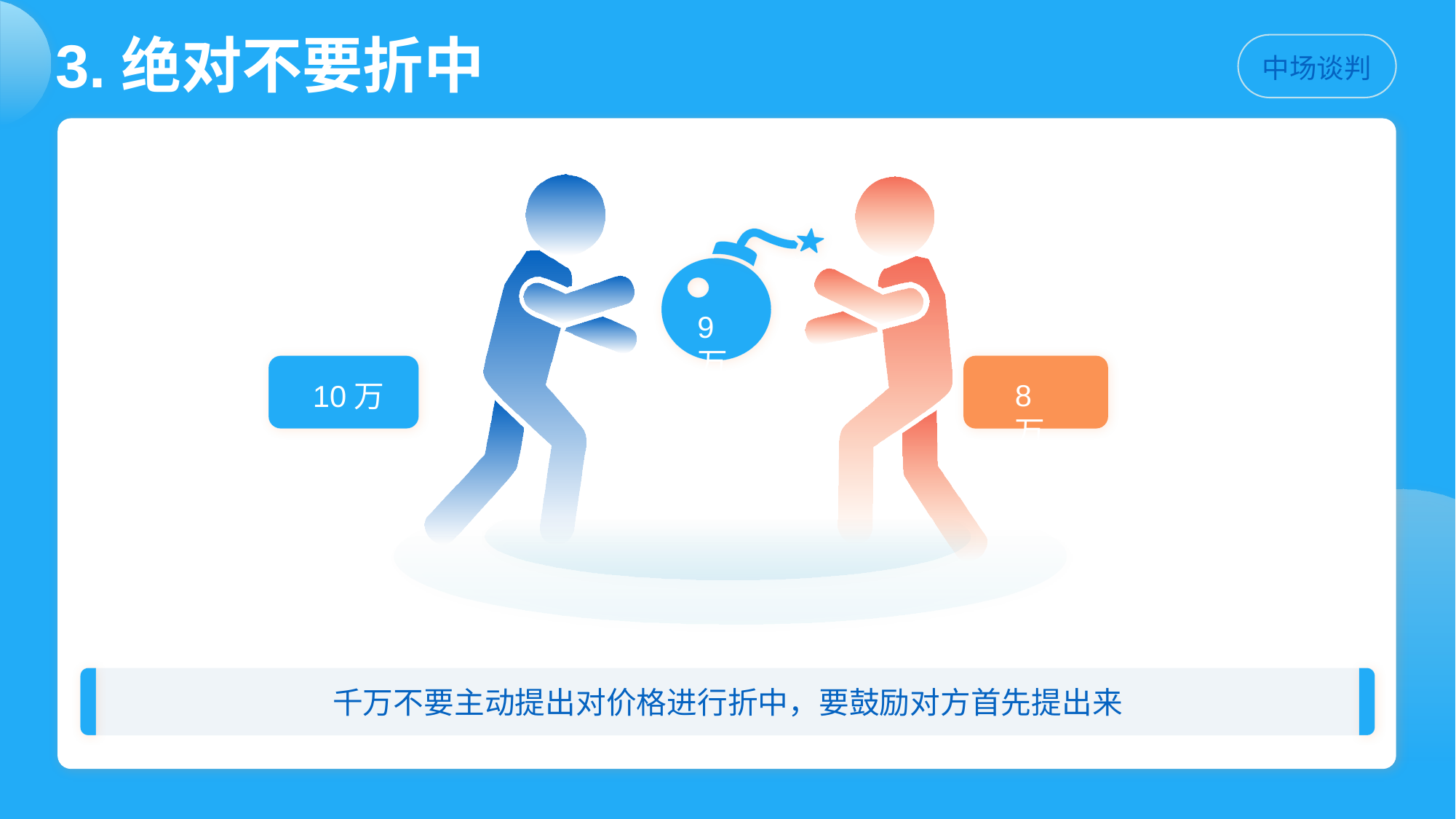

3.绝对不要折中
中场谈判

9万

10万
8万

千万不要主动提出对价格进行折中，要鼓励对方首先提出来